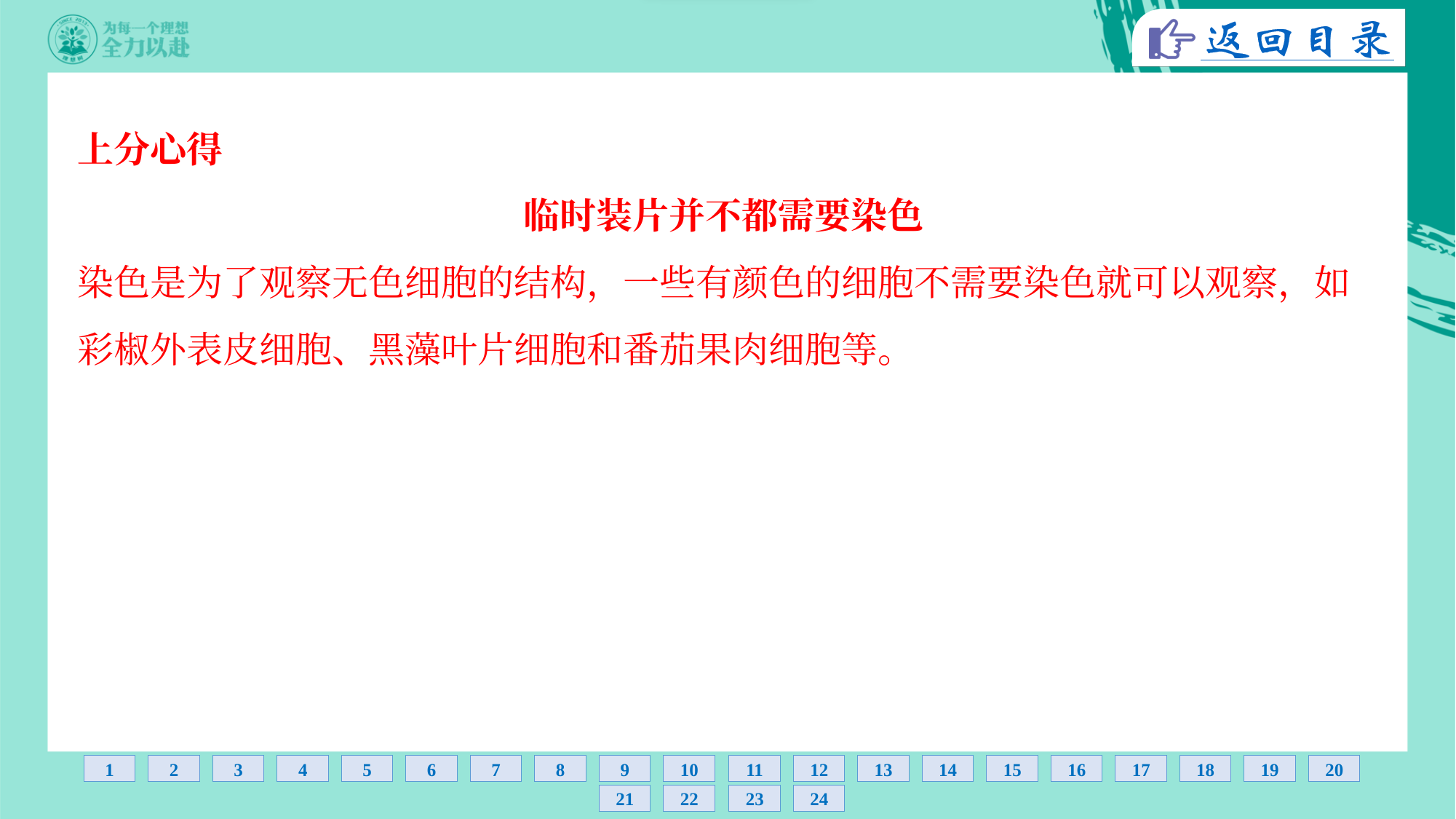

上分心得
临时装片并不都需要染色
染色是为了观察无色细胞的结构，一些有颜色的细胞不需要染色就可以观察，如
彩椒外表皮细胞、黑藻叶片细胞和番茄果肉细胞等。